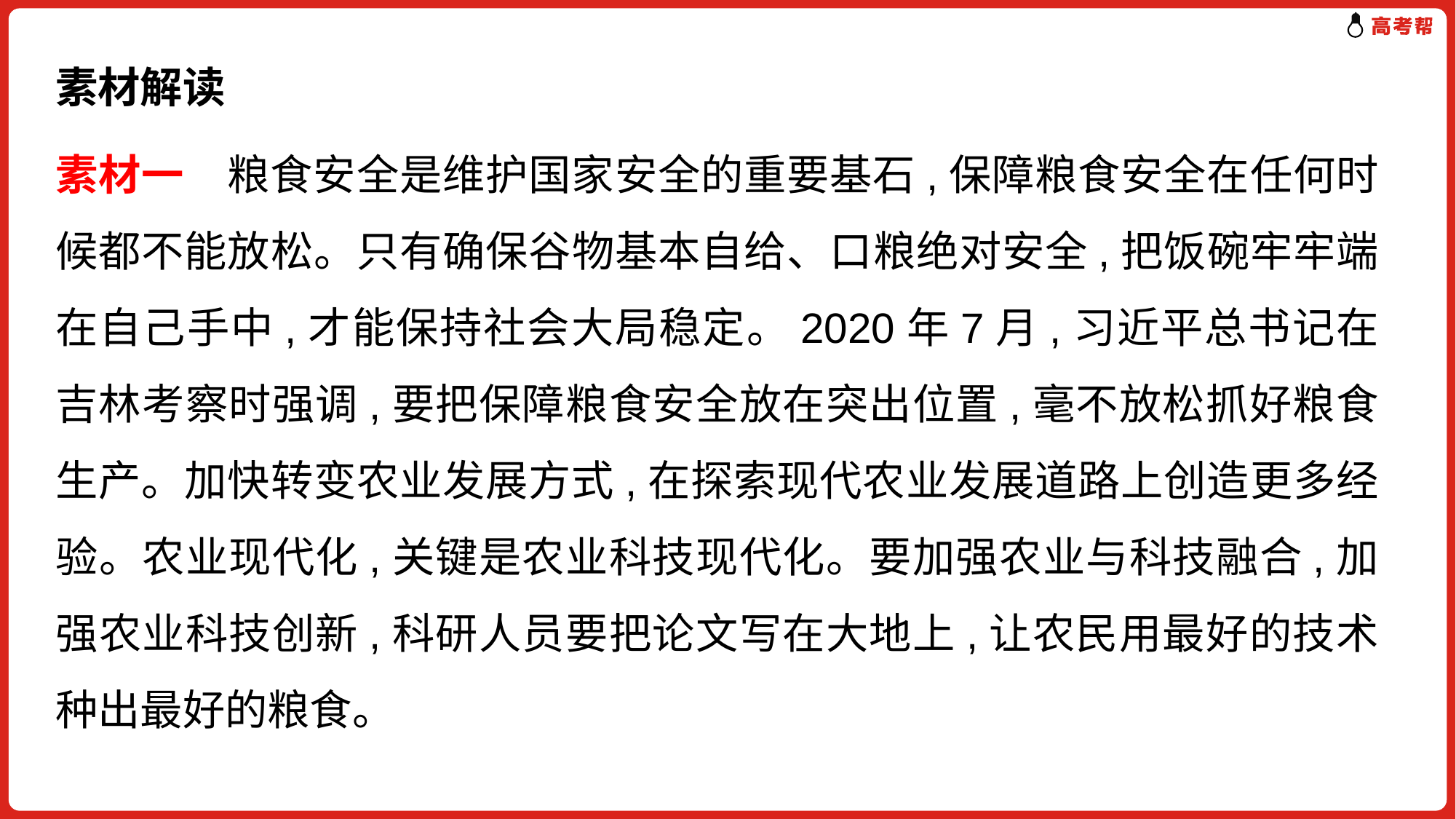

素材解读
素材一　粮食安全是维护国家安全的重要基石,保障粮食安全在任何时候都不能放松。只有确保谷物基本自给、口粮绝对安全,把饭碗牢牢端在自己手中,才能保持社会大局稳定。2020年7月,习近平总书记在吉林考察时强调,要把保障粮食安全放在突出位置,毫不放松抓好粮食生产。加快转变农业发展方式,在探索现代农业发展道路上创造更多经验。农业现代化,关键是农业科技现代化。要加强农业与科技融合,加强农业科技创新,科研人员要把论文写在大地上,让农民用最好的技术种出最好的粮食。